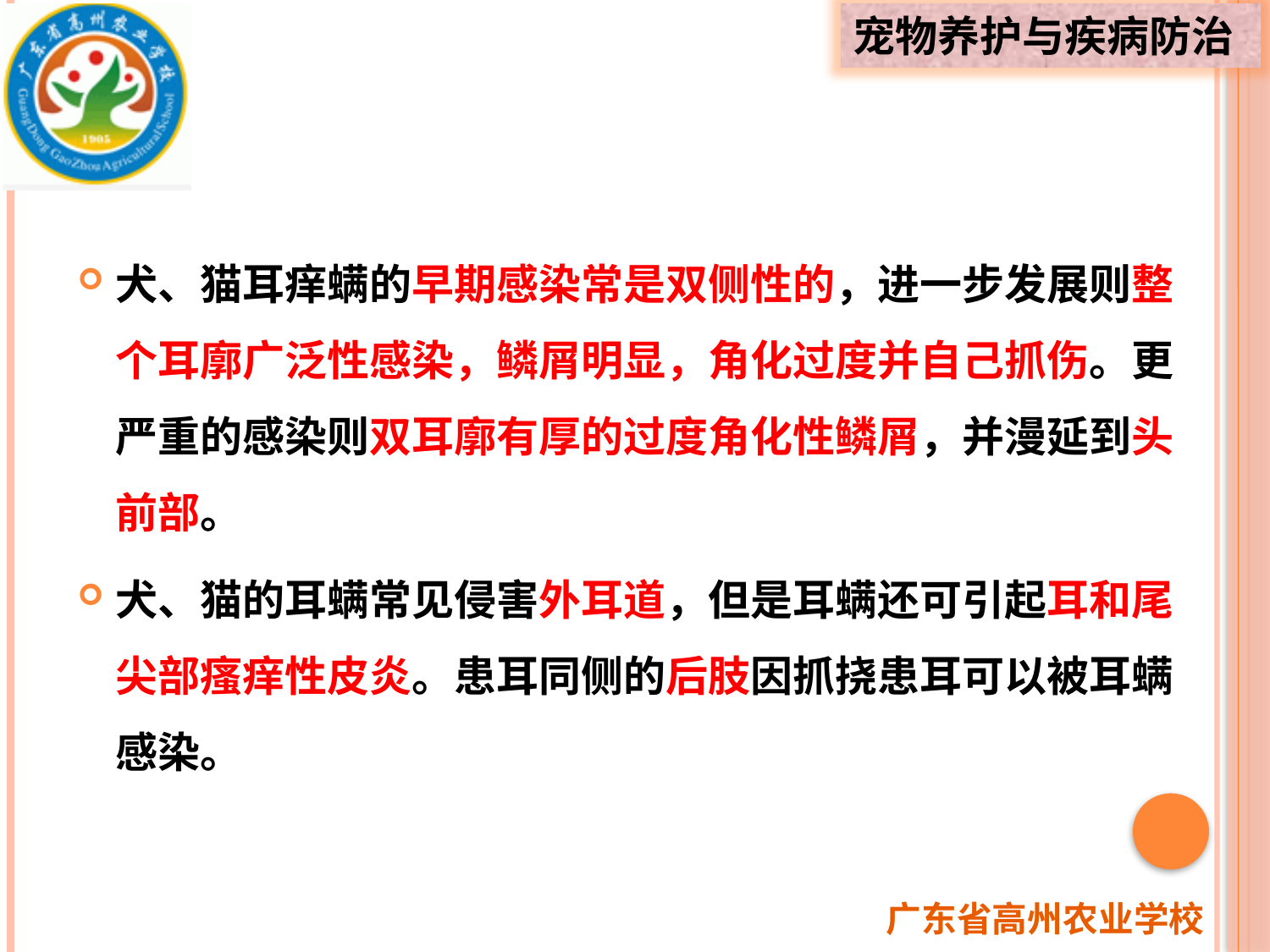

犬、猫耳痒螨的早期感染常是双侧性的，进一步发展则整个耳廓广泛性感染，鳞屑明显，角化过度并自己抓伤。更严重的感染则双耳廓有厚的过度角化性鳞屑，并漫延到头前部。
犬、猫的耳螨常见侵害外耳道，但是耳螨还可引起耳和尾尖部瘙痒性皮炎。患耳同侧的后肢因抓挠患耳可以被耳螨感染。